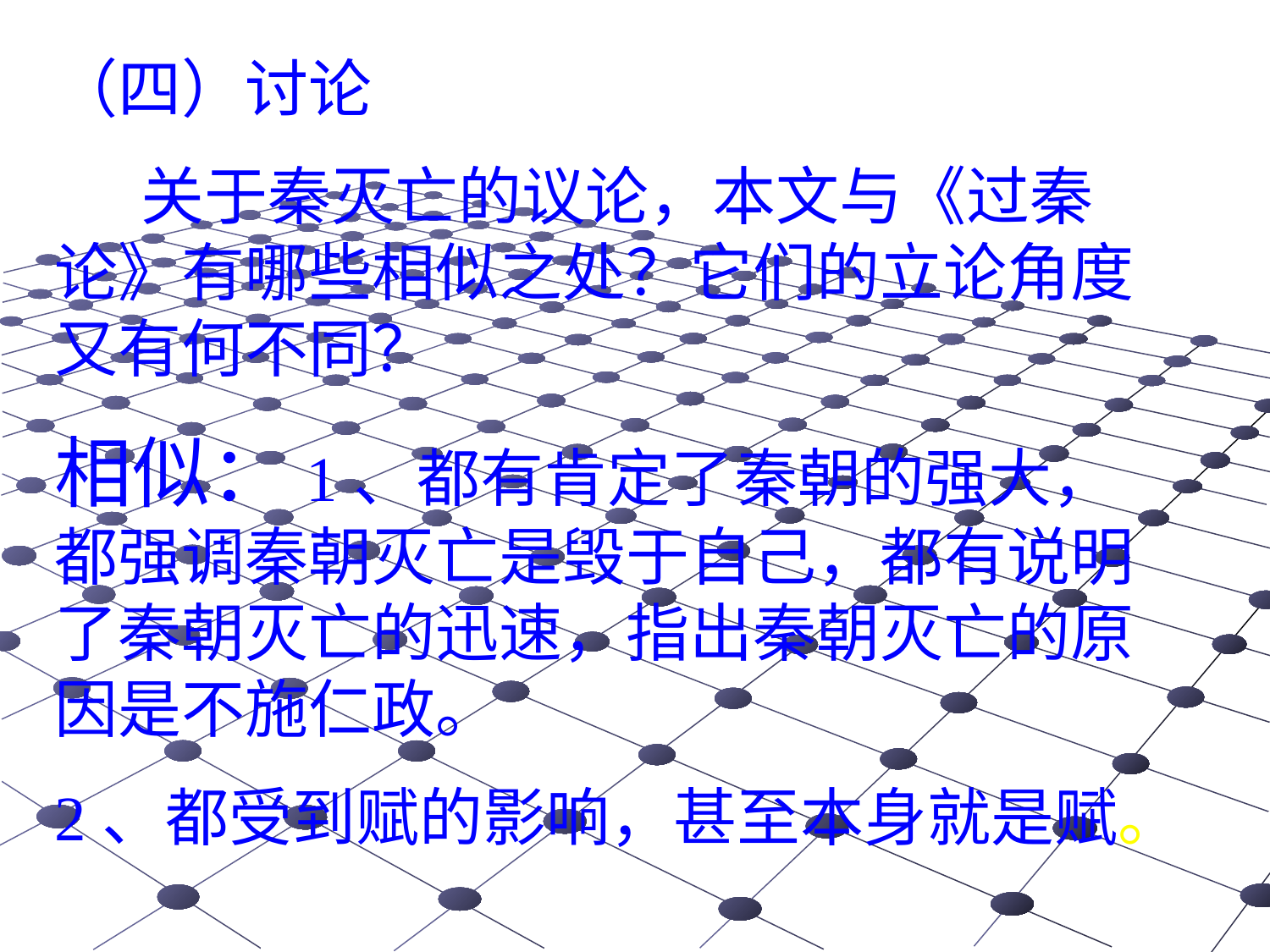

（四）讨论
     关于秦灭亡的议论，本文与《过秦论》有哪些相似之处？它们的立论角度又有何不同？
相似：1、都有肯定了秦朝的强大，都强调秦朝灭亡是毁于自己，都有说明了秦朝灭亡的迅速，指出秦朝灭亡的原因是不施仁政。
2、都受到赋的影响，甚至本身就是赋。